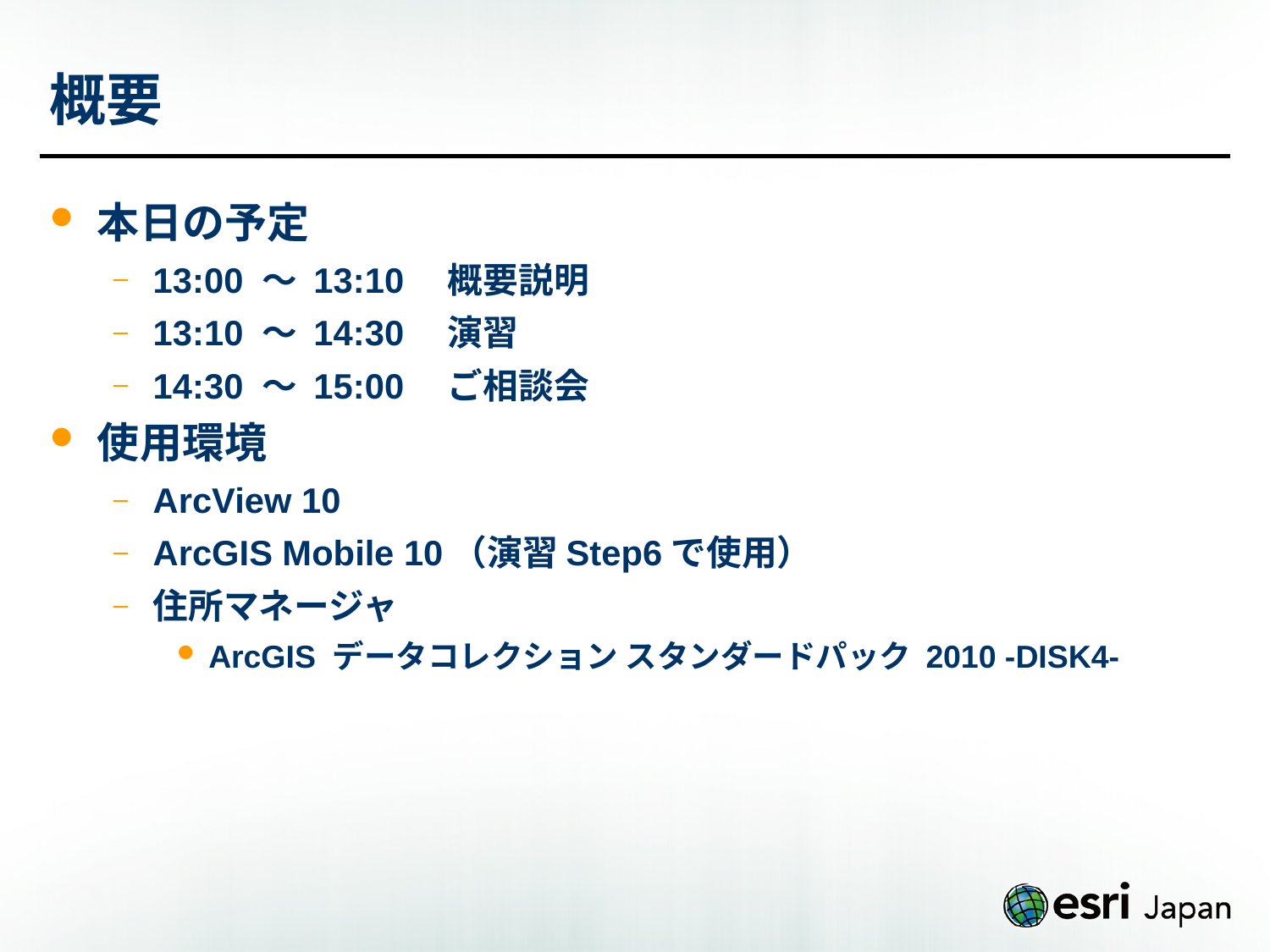

# 概要
本日の予定
13:00 ～ 13:10　概要説明
13:10 ～ 14:30　演習
14:30 ～ 15:00　ご相談会
使用環境
ArcView 10
ArcGIS Mobile 10（演習Step6で使用）
住所マネージャ
ArcGIS データコレクション スタンダードパック 2010 -DISK4-